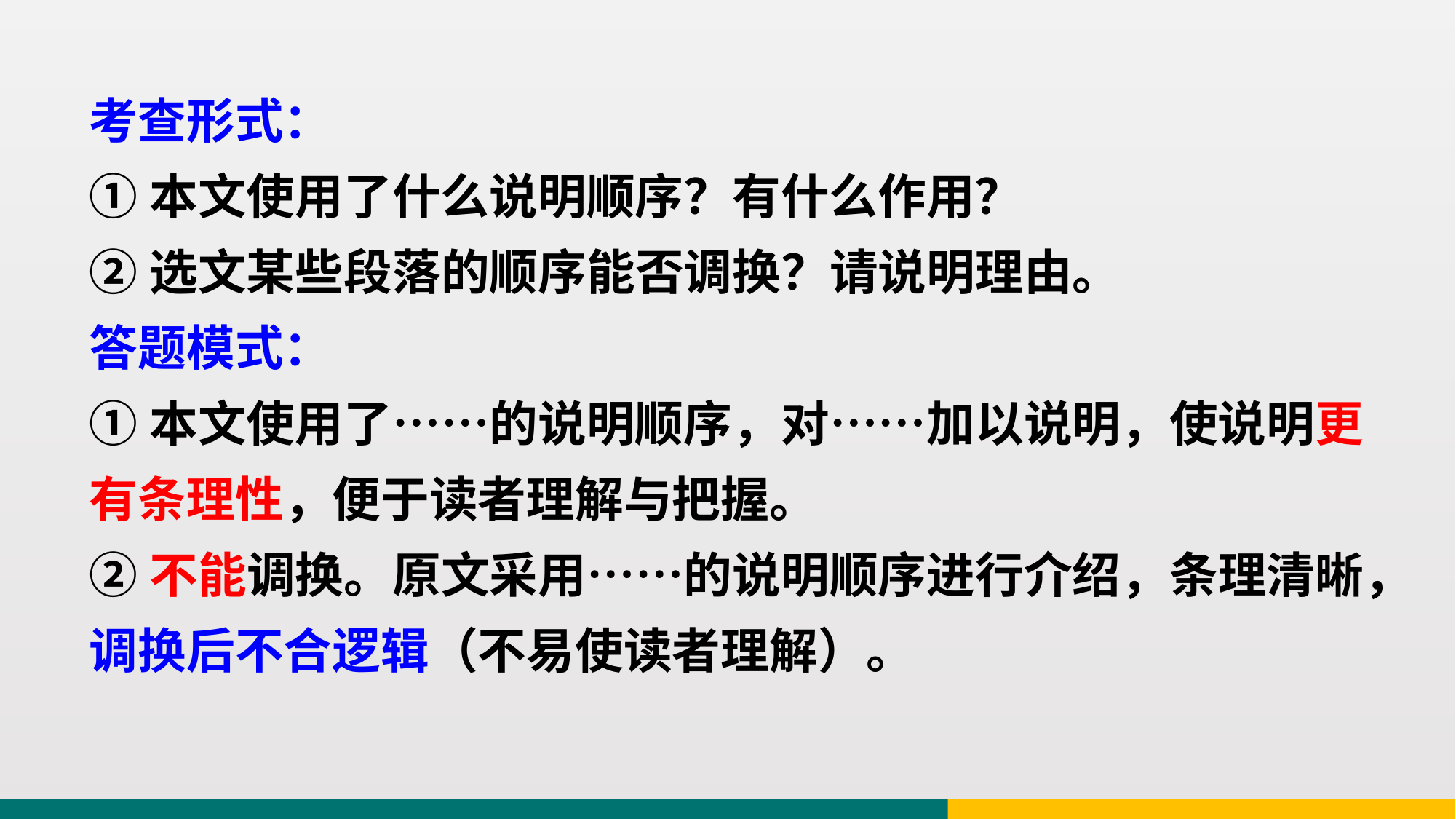

考查形式：
①本文使用了什么说明顺序？有什么作用？
②选文某些段落的顺序能否调换？请说明理由。
答题模式：
①本文使用了……的说明顺序，对……加以说明，使说明更有条理性，便于读者理解与把握。
②不能调换。原文采用……的说明顺序进行介绍，条理清晰，调换后不合逻辑（不易使读者理解）。